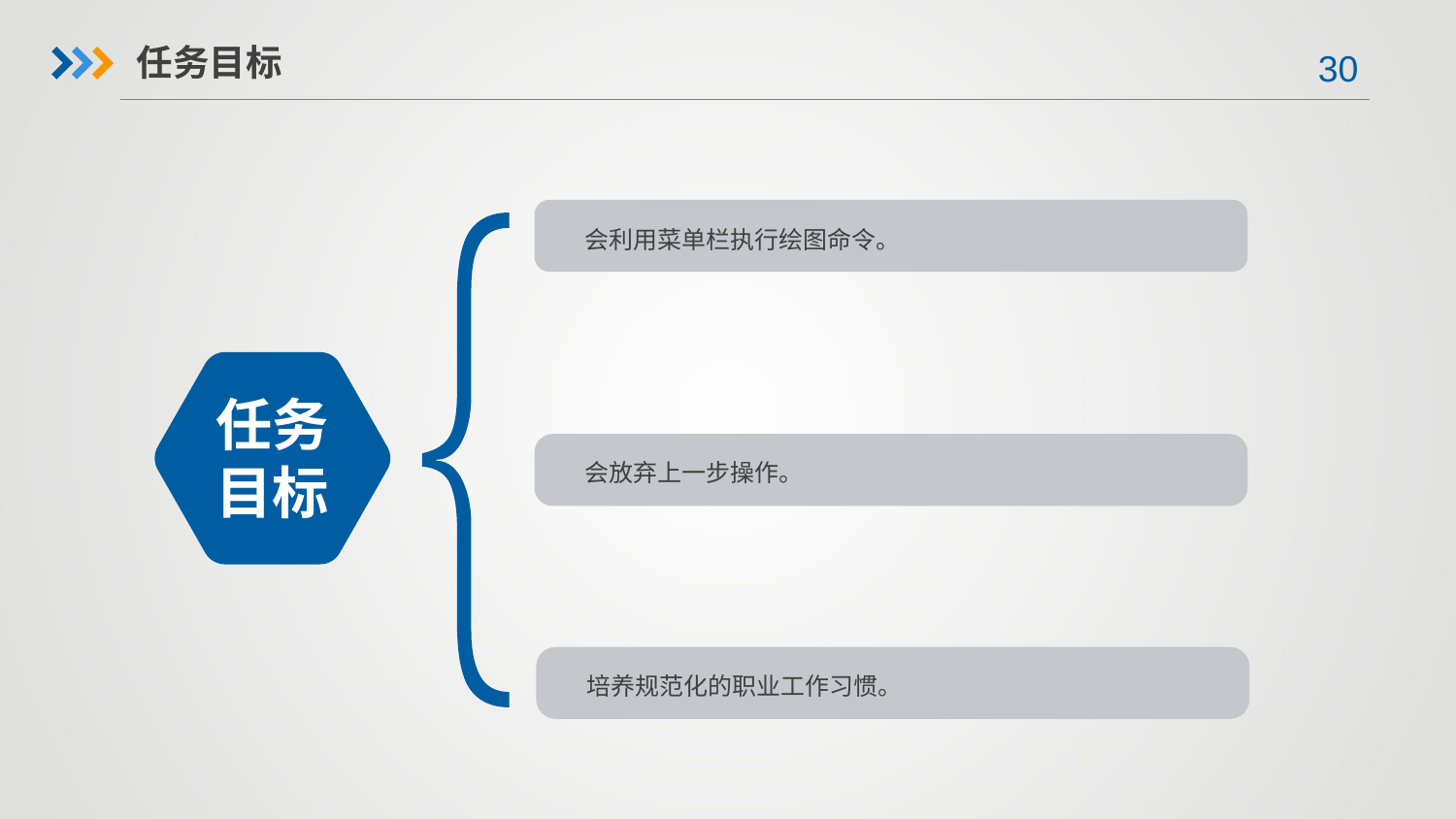

任务目标

会利用菜单栏执行绘图命令。

任务目标

会放弃上一步操作。

培养规范化的职业工作习惯。